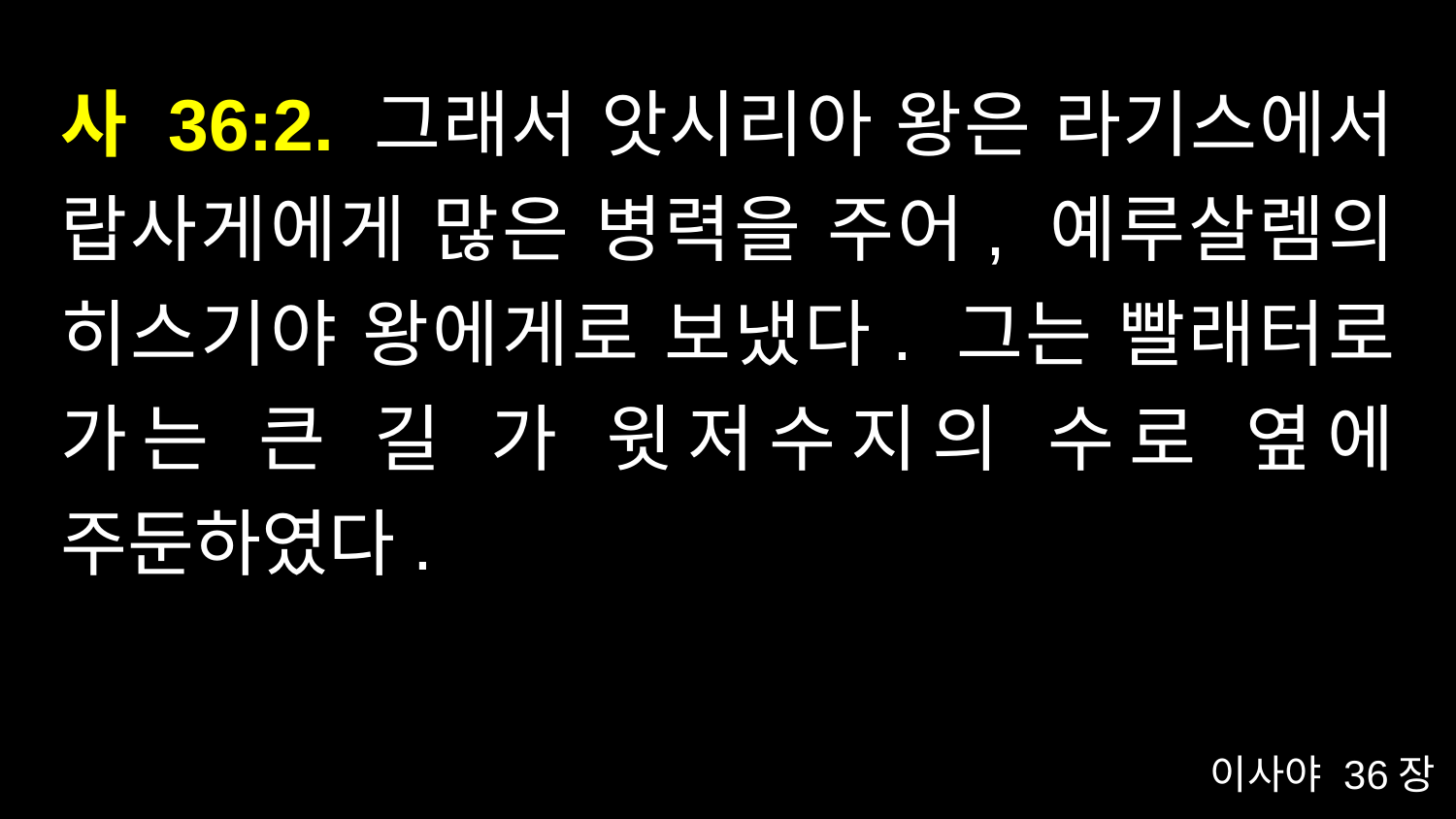

# 사 36:2. 그래서 앗시리아 왕은 라기스에서 랍사게에게 많은 병력을 주어, 예루살렘의 히스기야 왕에게로 보냈다. 그는 빨래터로 가는 큰 길 가 윗저수지의 수로 옆에 주둔하였다.
이사야 36장